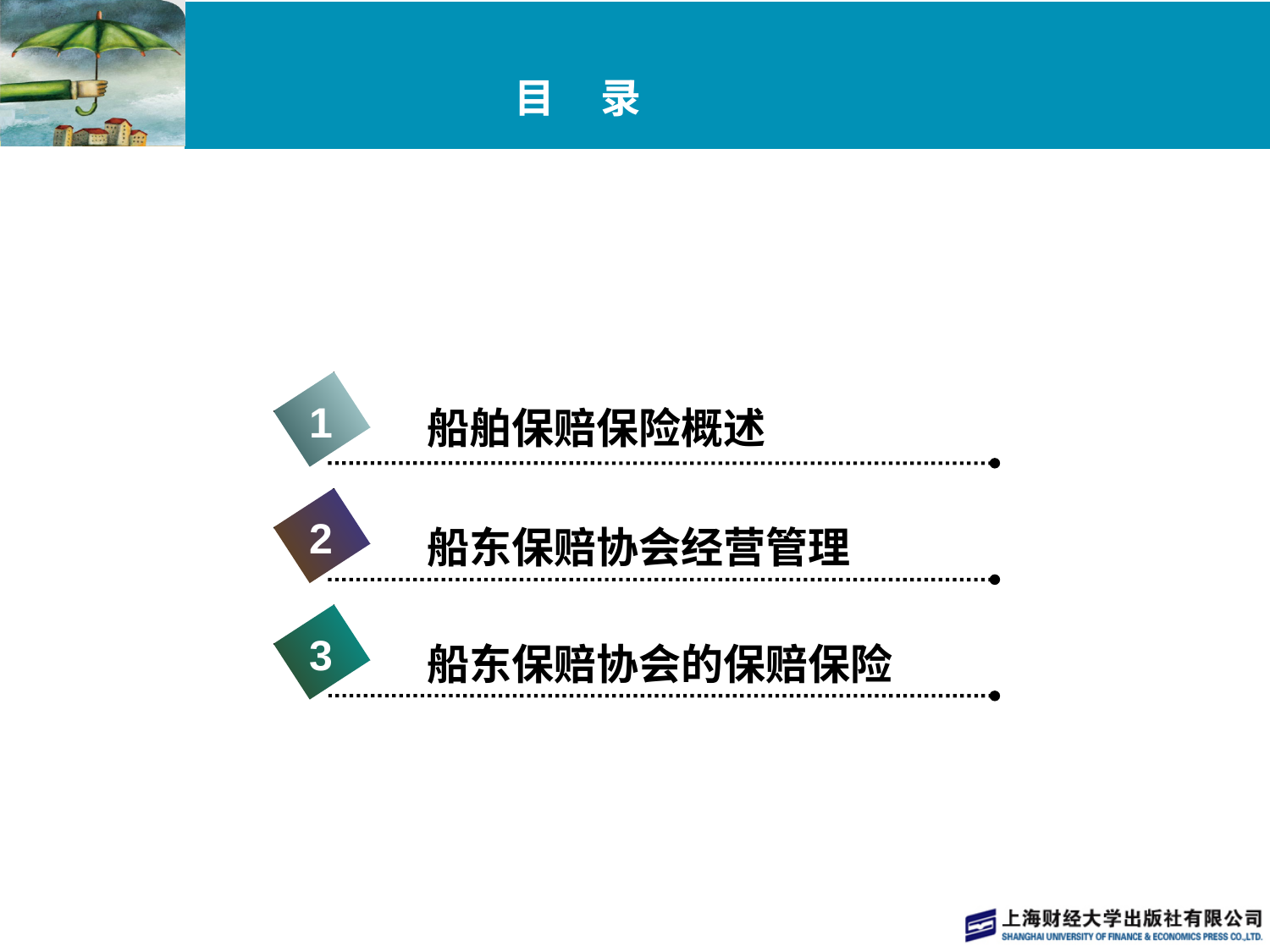

# 目     录

1
船舶保赔保险概述

2
船东保赔协会经营管理

3
船东保赔协会的保赔保险